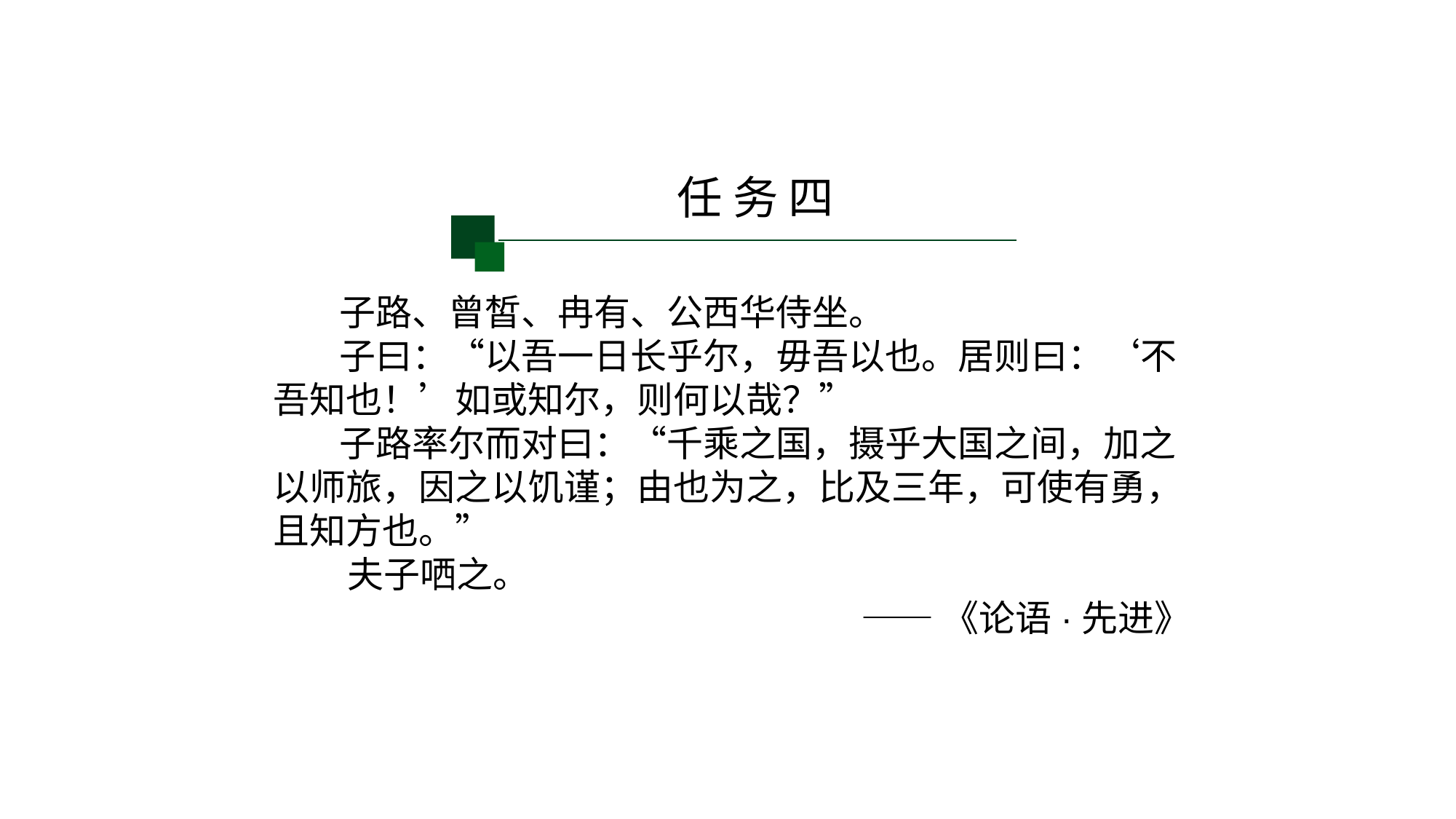

任 务 四

       子路、曾皙、冉有、公西华侍坐。
       子曰：“以吾一日长乎尔，毋吾以也。居则曰：‘不吾知也！’如或知尔，则何以哉？”
       子路率尔而对曰：“千乘之国，摄乎大国之间，加之以师旅，因之以饥谨；由也为之，比及三年，可使有勇，且知方也。”
        夫子哂之。
——《论语·先进》